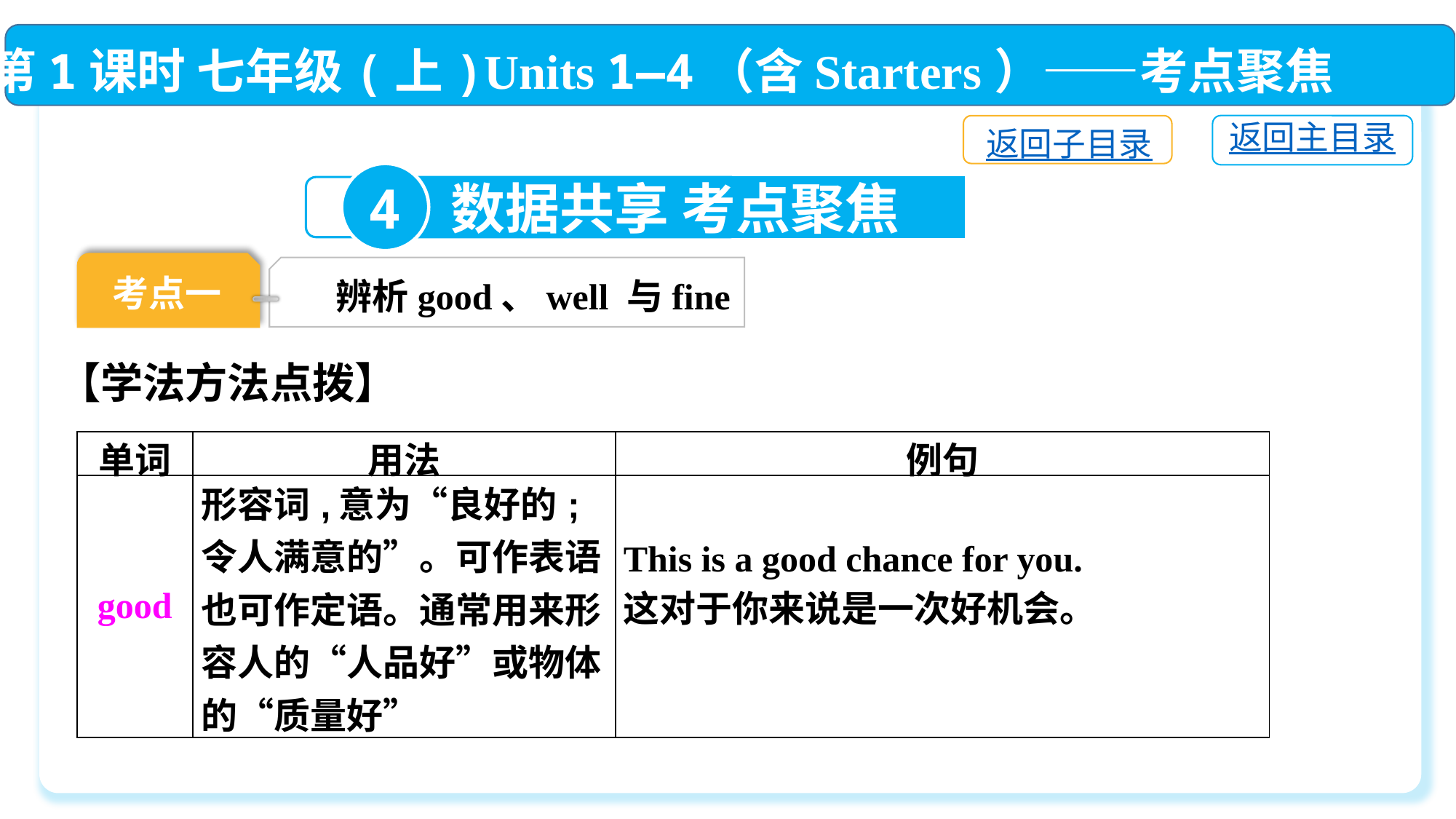

第1课时 七年级(上)Units 1—4（含Starters）——考点聚焦

返回主目录

返回子目录
4

数据共享 考点聚焦
考点一
辨析good、well 与fine

【学法方法点拨】

| 单词 | 用法 | 例句 |
| --- | --- | --- |
| good | 形容词,意为“良好的;令人满意的”。可作表语也可作定语。通常用来形容人的“人品好”或物体的“质量好” | This is a good chance for you. 这对于你来说是一次好机会。 |